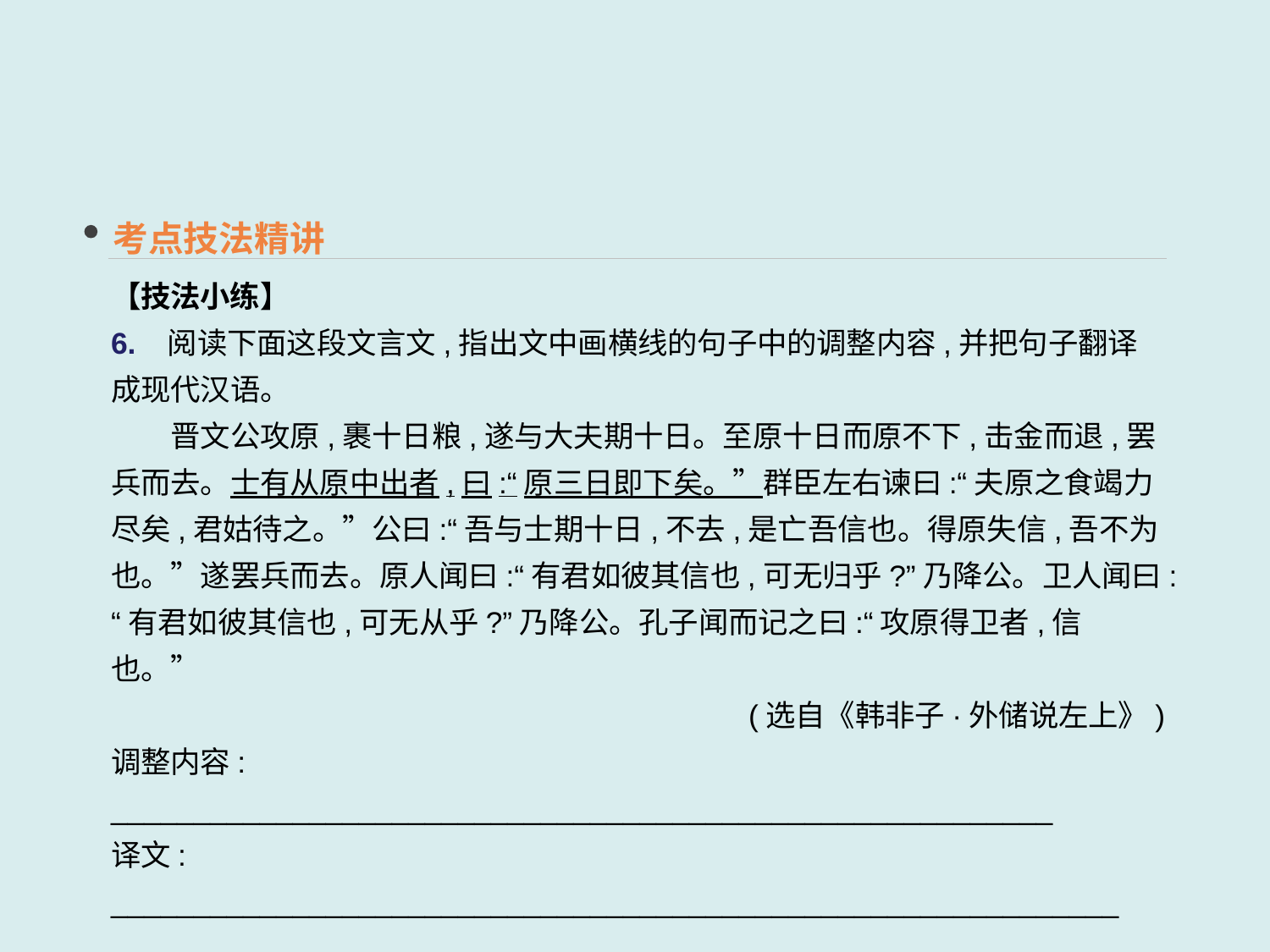

考点技法精讲

【技法小练】
6.   阅读下面这段文言文,指出文中画横线的句子中的调整内容,并把句子翻译成现代汉语。
　　晋文公攻原,裹十日粮,遂与大夫期十日。至原十日而原不下,击金而退,罢兵而去。士有从原中出者,曰:“原三日即下矣。”群臣左右谏曰:“夫原之食竭力尽矣,君姑待之。”公曰:“吾与士期十日,不去,是亡吾信也。得原失信,吾不为也。”遂罢兵而去。原人闻曰:“有君如彼其信也,可无归乎?”乃降公。卫人闻曰:“有君如彼其信也,可无从乎?”乃降公。孔子闻而记之曰:“攻原得卫者,信也。”
 (选自《韩非子·外储说左上》)
调整内容: _________________________________________________________
译文: _____________________________________________________________